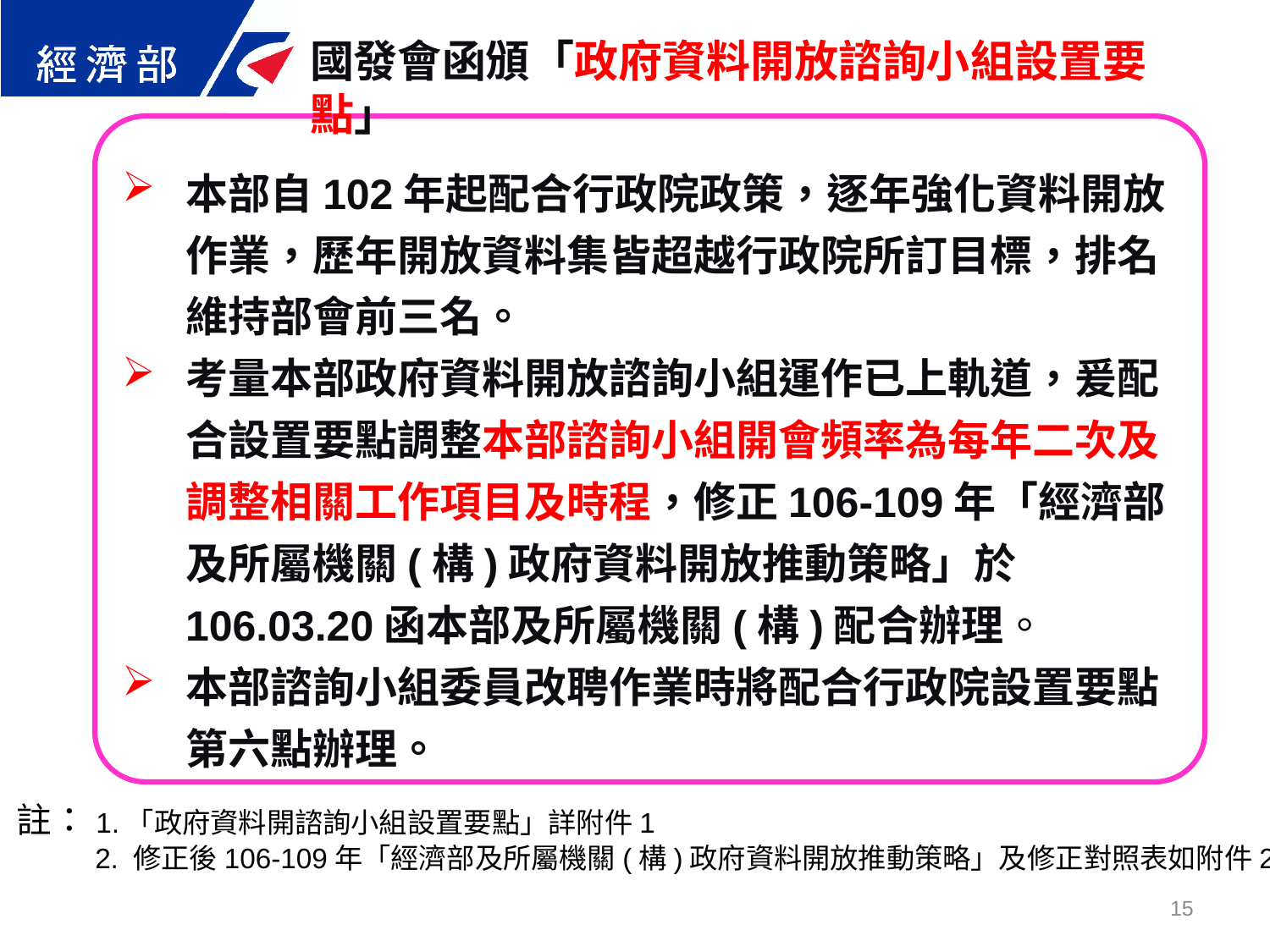

國發會函頒「政府資料開放諮詢小組設置要點」
本部自102年起配合行政院政策，逐年強化資料開放作業，歷年開放資料集皆超越行政院所訂目標，排名維持部會前三名。
考量本部政府資料開放諮詢小組運作已上軌道，爰配合設置要點調整本部諮詢小組開會頻率為每年二次及調整相關工作項目及時程，修正106-109年「經濟部及所屬機關(構)政府資料開放推動策略」於106.03.20函本部及所屬機關(構)配合辦理。
本部諮詢小組委員改聘作業時將配合行政院設置要點第六點辦理。
註：1.「政府資料開諮詢小組設置要點」詳附件1
          2. 修正後106-109年「經濟部及所屬機關(構)政府資料開放推動策略」及修正對照表如附件2
15